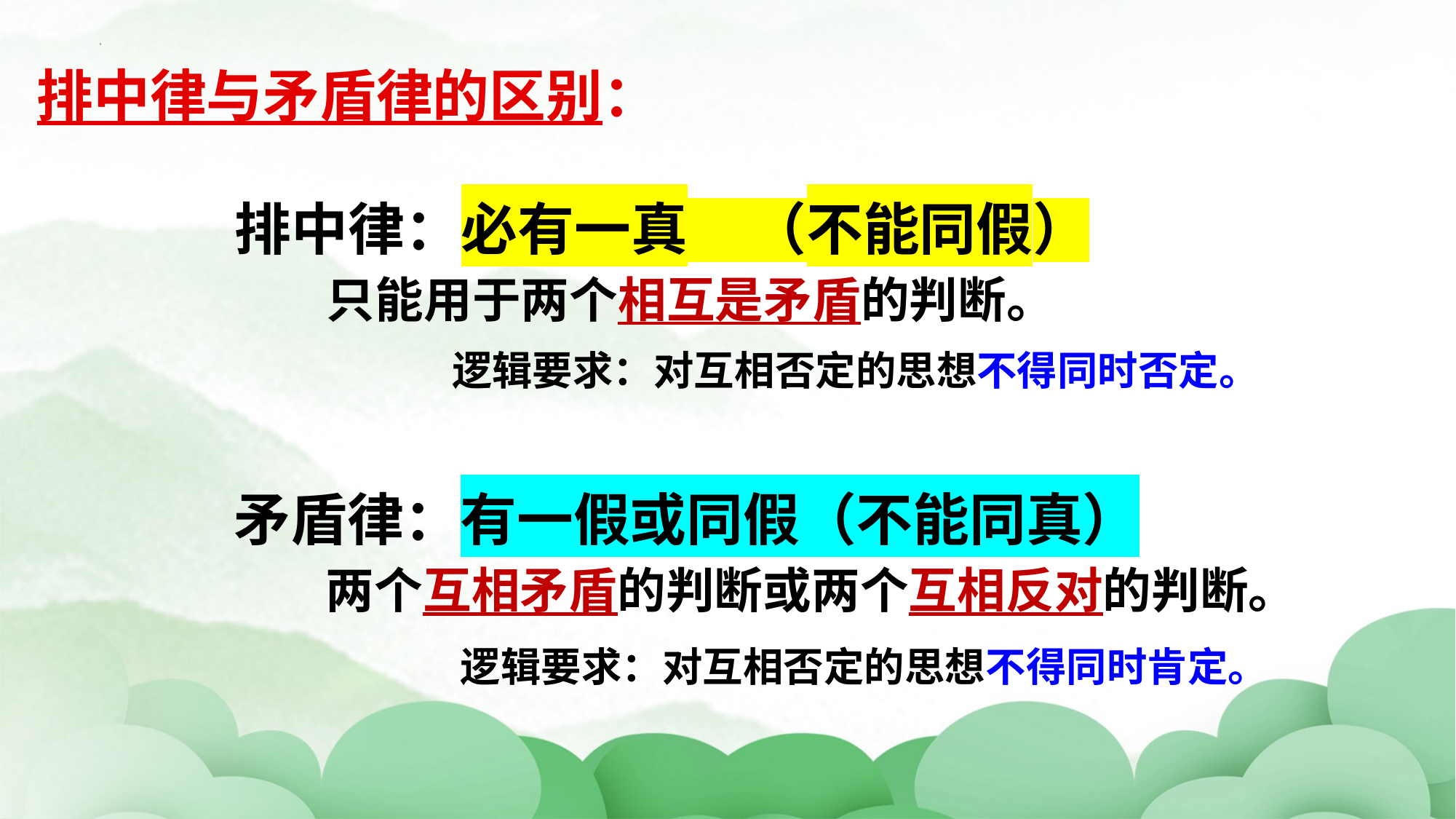

排中律与矛盾律的区别：
排中律：必有一真    （不能同假）
     只能用于两个相互是矛盾的判断。
逻辑要求：对互相否定的思想不得同时否定。
矛盾律：有一假或同假（不能同真）
     两个互相矛盾的判断或两个互相反对的判断。
逻辑要求：对互相否定的思想不得同时肯定。